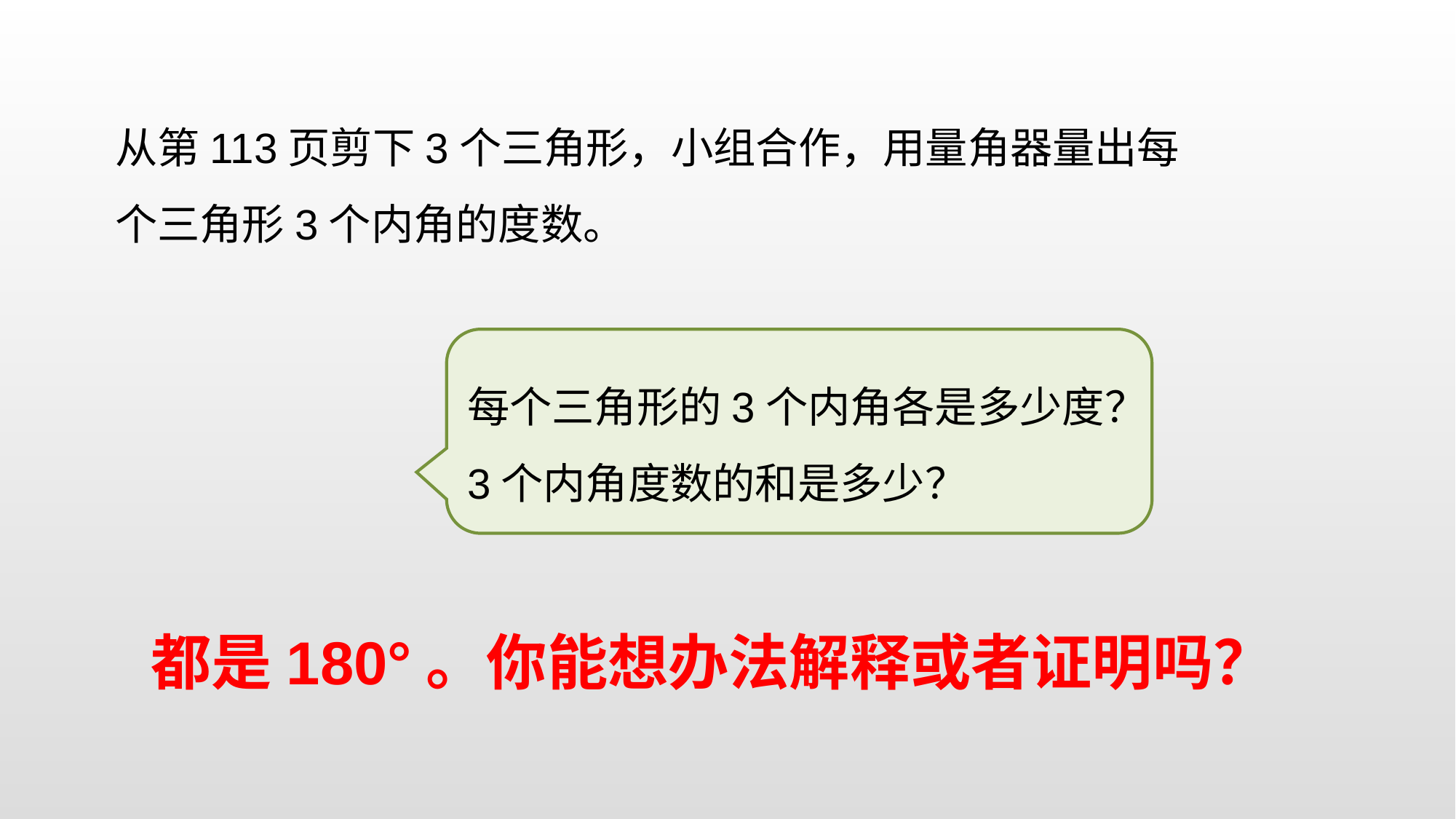

从第113页剪下3个三角形，小组合作，用量角器量出每个三角形3个内角的度数。
每个三角形的3个内角各是多少度？3个内角度数的和是多少？
都是180°。你能想办法解释或者证明吗？